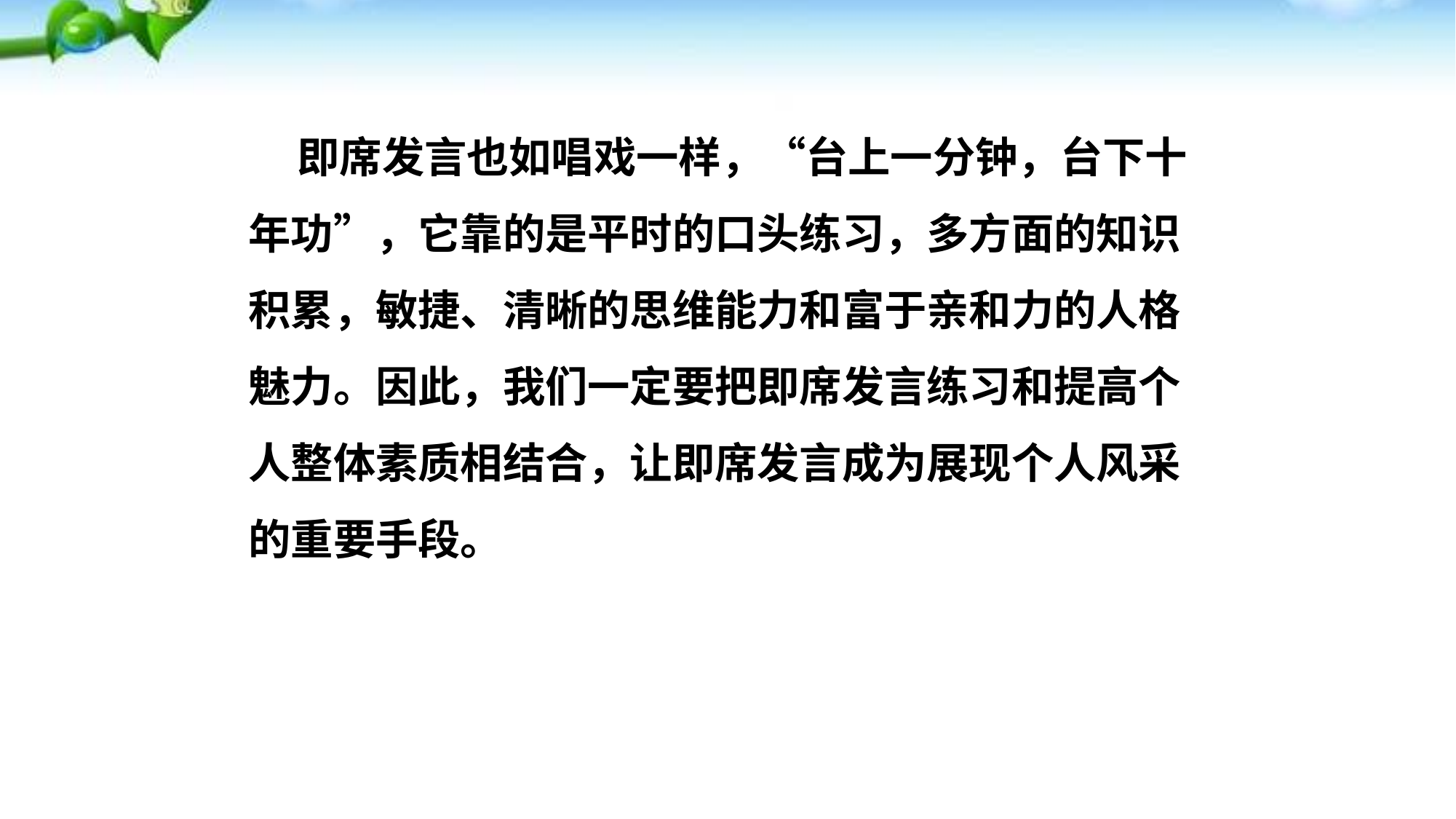

即席发言也如唱戏一样，“台上一分钟，台下十年功”，它靠的是平时的口头练习，多方面的知识积累，敏捷、清晰的思维能力和富于亲和力的人格魅力。因此，我们一定要把即席发言练习和提高个人整体素质相结合，让即席发言成为展现个人风采的重要手段。